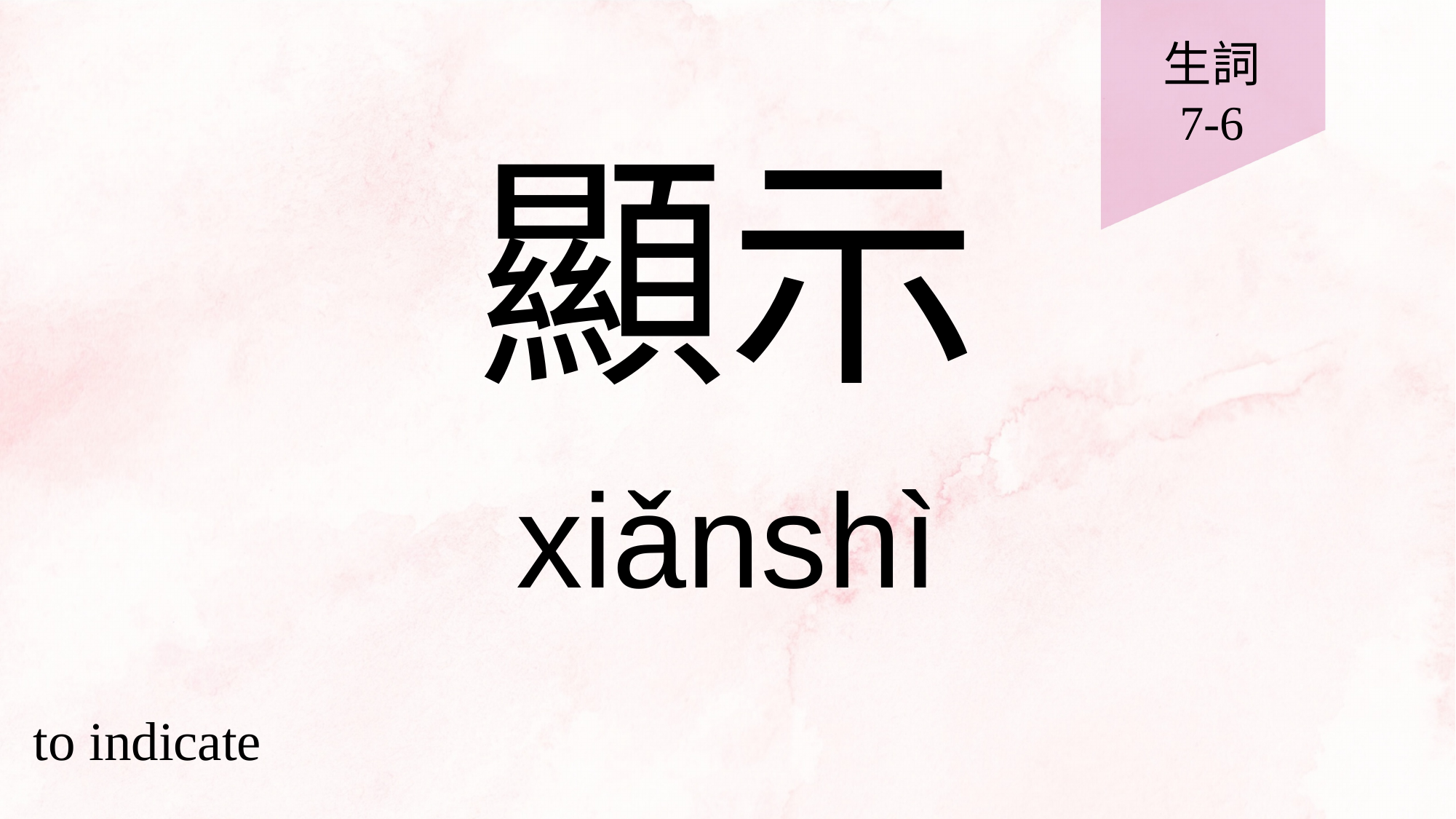

生詞
7-6
# 顯示
xiǎnshì
to indicate